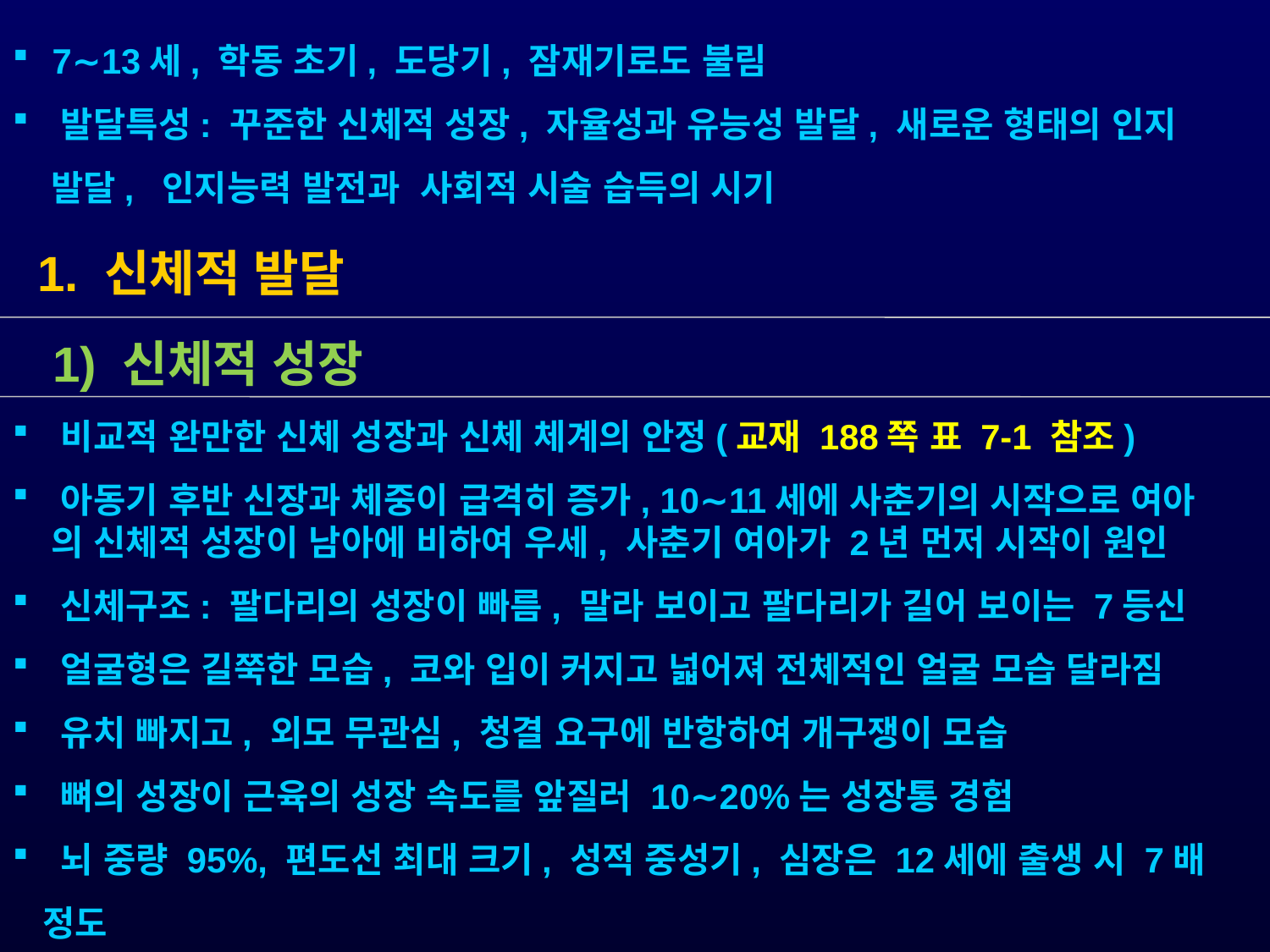

7∼13세, 학동 초기, 도당기, 잠재기로도 불림
 발달특성: 꾸준한 신체적 성장, 자율성과 유능성 발달, 새로운 형태의 인지
   발달,  인지능력 발전과  사회적 시술 습득의 시기
 1. 신체적 발달

  1) 신체적 성장
 비교적 완만한 신체 성장과 신체 체계의 안정(교재 188쪽 표 7-1 참조)
 아동기 후반 신장과 체중이 급격히 증가, 10∼11세에 사춘기의 시작으로 여아
   의 신체적 성장이 남아에 비하여 우세, 사춘기 여아가 2년 먼저 시작이 원인
 신체구조: 팔다리의 성장이 빠름, 말라 보이고 팔다리가 길어 보이는 7등신
 얼굴형은 길쭉한 모습, 코와 입이 커지고 넓어져 전체적인 얼굴 모습 달라짐
 유치 빠지고, 외모 무관심, 청결 요구에 반항하여 개구쟁이 모습
 뼈의 성장이 근육의 성장 속도를 앞질러 10∼20%는 성장통 경험
 뇌 중량 95%, 편도선 최대 크기, 성적 중성기, 심장은 12세에 출생 시 7배 정도
 미각 발달과 운동량 증가로 식사량이 증가하여, 위의 용적이 성인의 2/3 정도